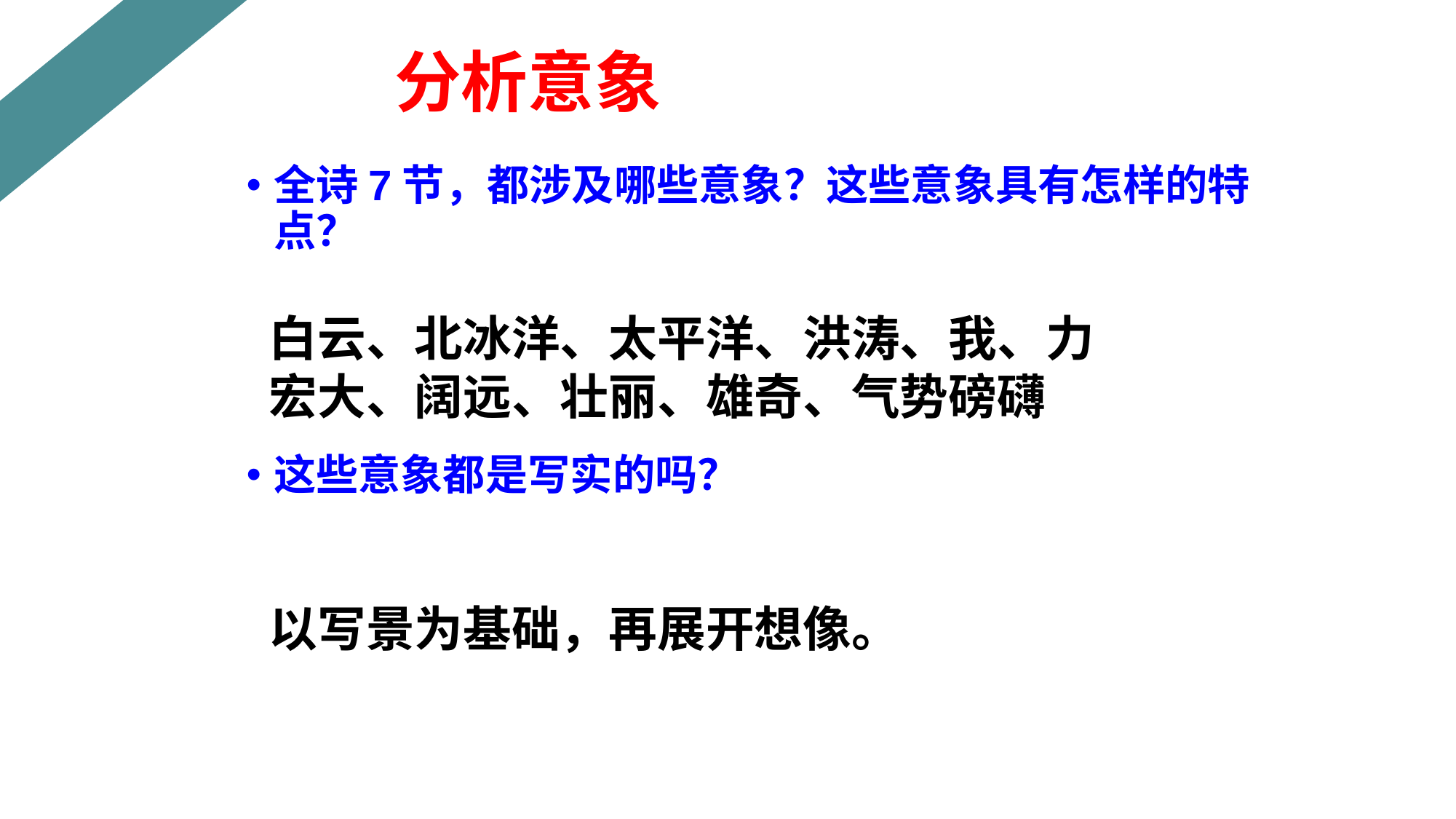

# 分析意象
全诗7节，都涉及哪些意象？这些意象具有怎样的特点？

这些意象都是写实的吗？

白云、北冰洋、太平洋、洪涛、我、力
宏大、阔远、壮丽、雄奇、气势磅礴

以写景为基础，再展开想像。